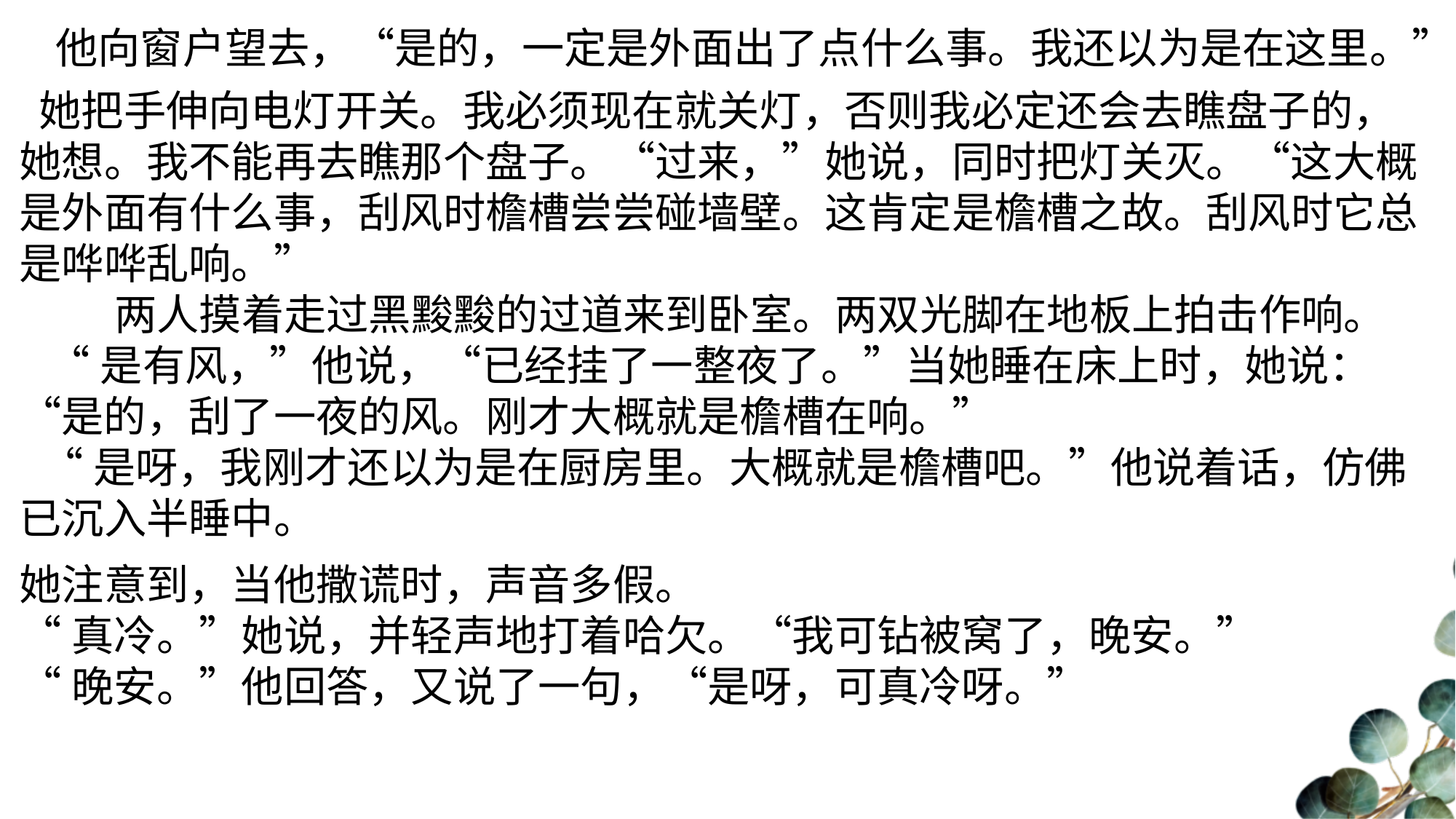

他向窗户望去，“是的，一定是外面出了点什么事。我还以为是在这里。”
 她把手伸向电灯开关。我必须现在就关灯，否则我必定还会去瞧盘子的，她想。我不能再去瞧那个盘子。“过来，”她说，同时把灯关灭。“这大概是外面有什么事，刮风时檐槽尝尝碰墙壁。这肯定是檐槽之故。刮风时它总是哗哗乱响。”         两人摸着走过黑黢黢的过道来到卧室。两双光脚在地板上拍击作响。   “是有风，”他说，“已经挂了一整夜了。”当她睡在床上时，她说：“是的，刮了一夜的风。刚才大概就是檐槽在响。”“是呀，我刚才还以为是在厨房里。大概就是檐槽吧。”他说着话，仿佛已沉入半睡中。
她注意到，当他撒谎时，声音多假。“真冷。”她说，并轻声地打着哈欠。“我可钻被窝了，晚安。”“晚安。”他回答，又说了一句，“是呀，可真冷呀。”